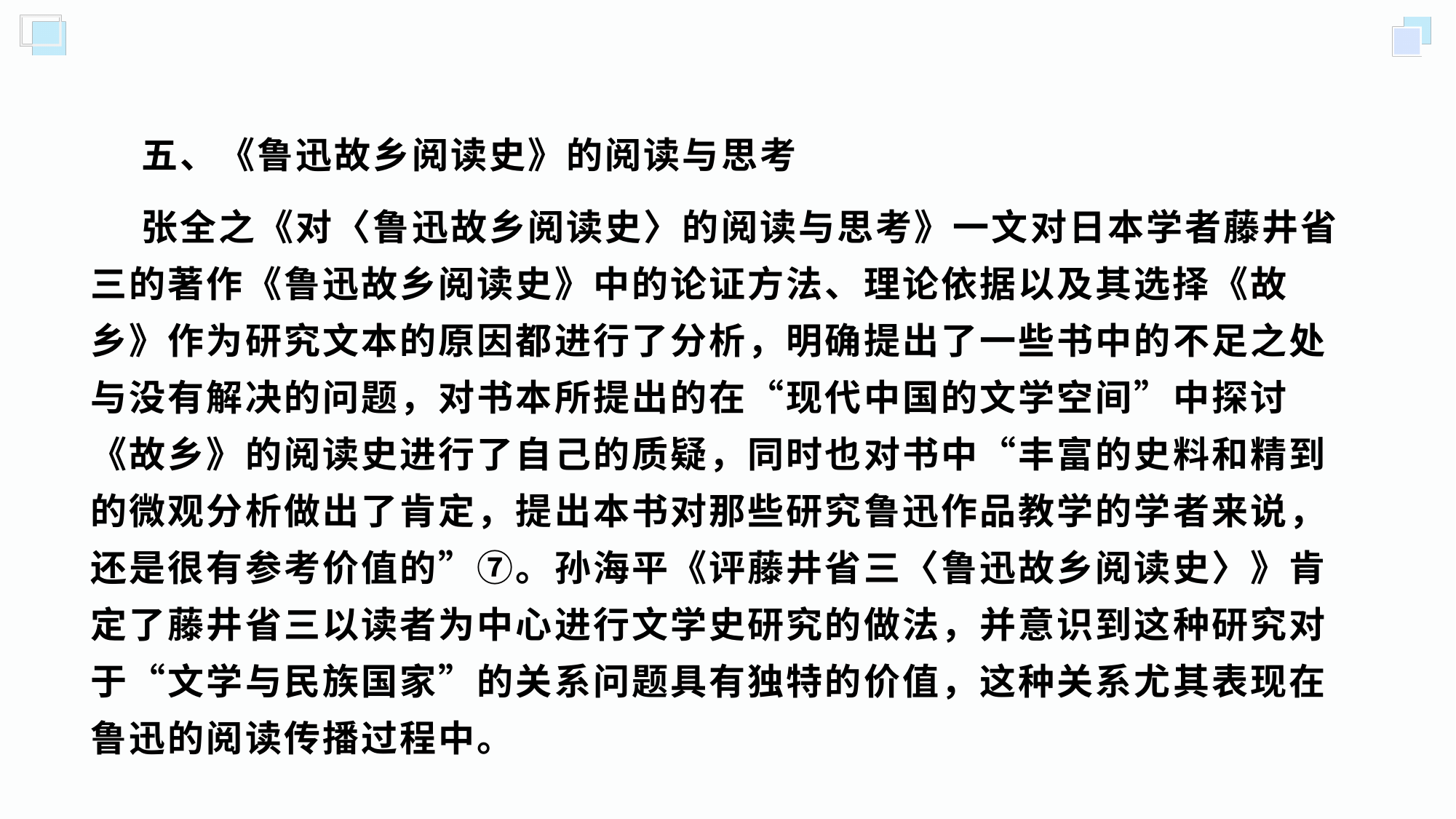

五、《鲁迅故乡阅读史》的阅读与思考
    张全之《对〈鲁迅故乡阅读史〉的阅读与思考》一文对日本学者藤井省三的著作《鲁迅故乡阅读史》中的论证方法、理论依据以及其选择《故乡》作为研究文本的原因都进行了分析，明确提出了一些书中的不足之处与没有解决的问题，对书本所提出的在“现代中国的文学空间”中探讨《故乡》的阅读史进行了自己的质疑，同时也对书中“丰富的史料和精到的微观分析做出了肯定，提出本书对那些研究鲁迅作品教学的学者来说，还是很有参考价值的”⑦。孙海平《评藤井省三〈鲁迅故乡阅读史〉》肯定了藤井省三以读者为中心进行文学史研究的做法，并意识到这种研究对于“文学与民族国家”的关系问题具有独特的价值，这种关系尤其表现在鲁迅的阅读传播过程中。